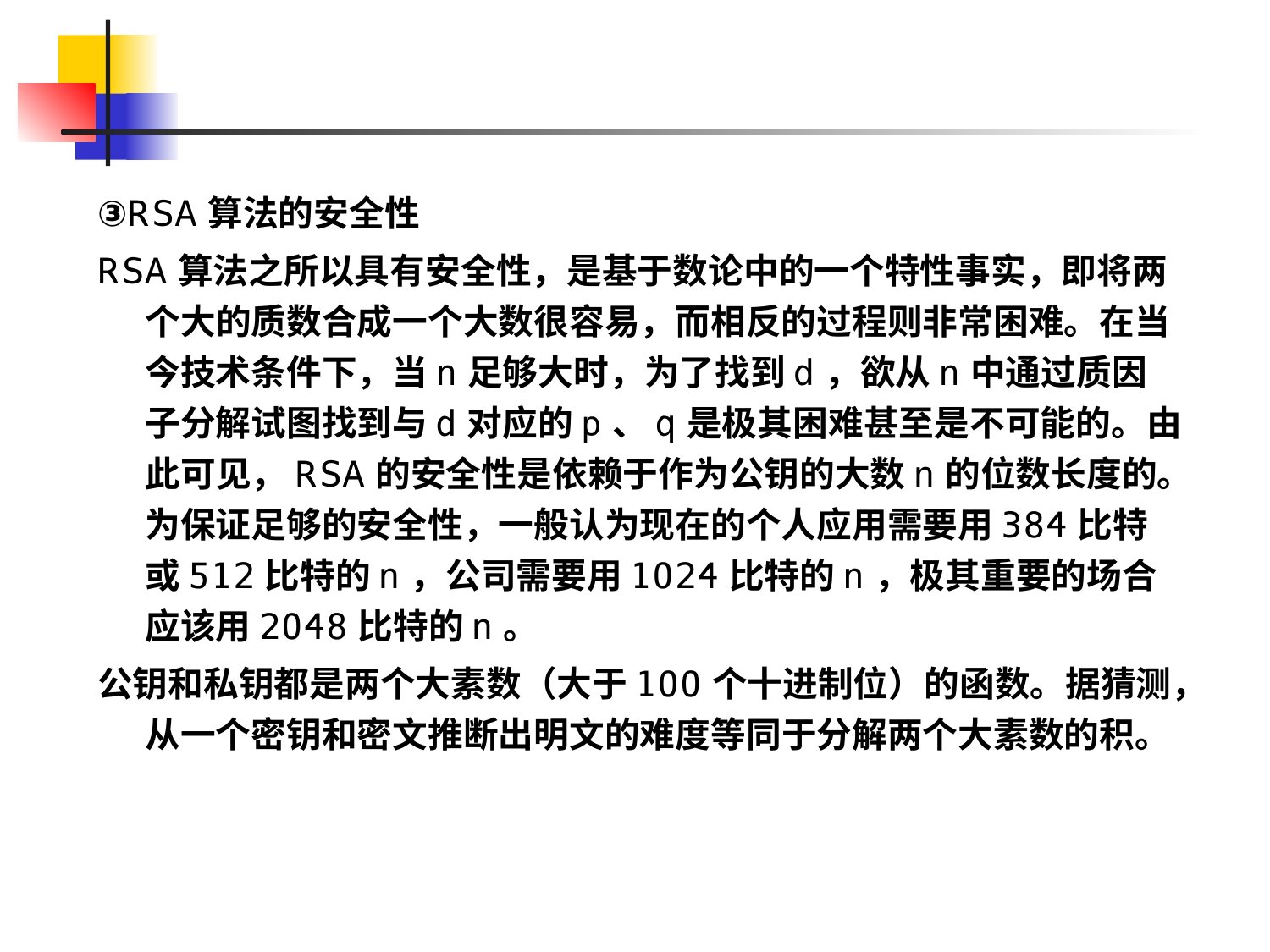

③RSA算法的安全性
RSA算法之所以具有安全性，是基于数论中的一个特性事实，即将两个大的质数合成一个大数很容易，而相反的过程则非常困难。在当今技术条件下，当n足够大时，为了找到d，欲从n中通过质因子分解试图找到与d对应的p、q是极其困难甚至是不可能的。由此可见，RSA的安全性是依赖于作为公钥的大数n的位数长度的。为保证足够的安全性，一般认为现在的个人应用需要用384比特或512比特的n，公司需要用1024比特的n，极其重要的场合应该用2048比特的n。
公钥和私钥都是两个大素数（大于100个十进制位）的函数。据猜测，从一个密钥和密文推断出明文的难度等同于分解两个大素数的积。

29